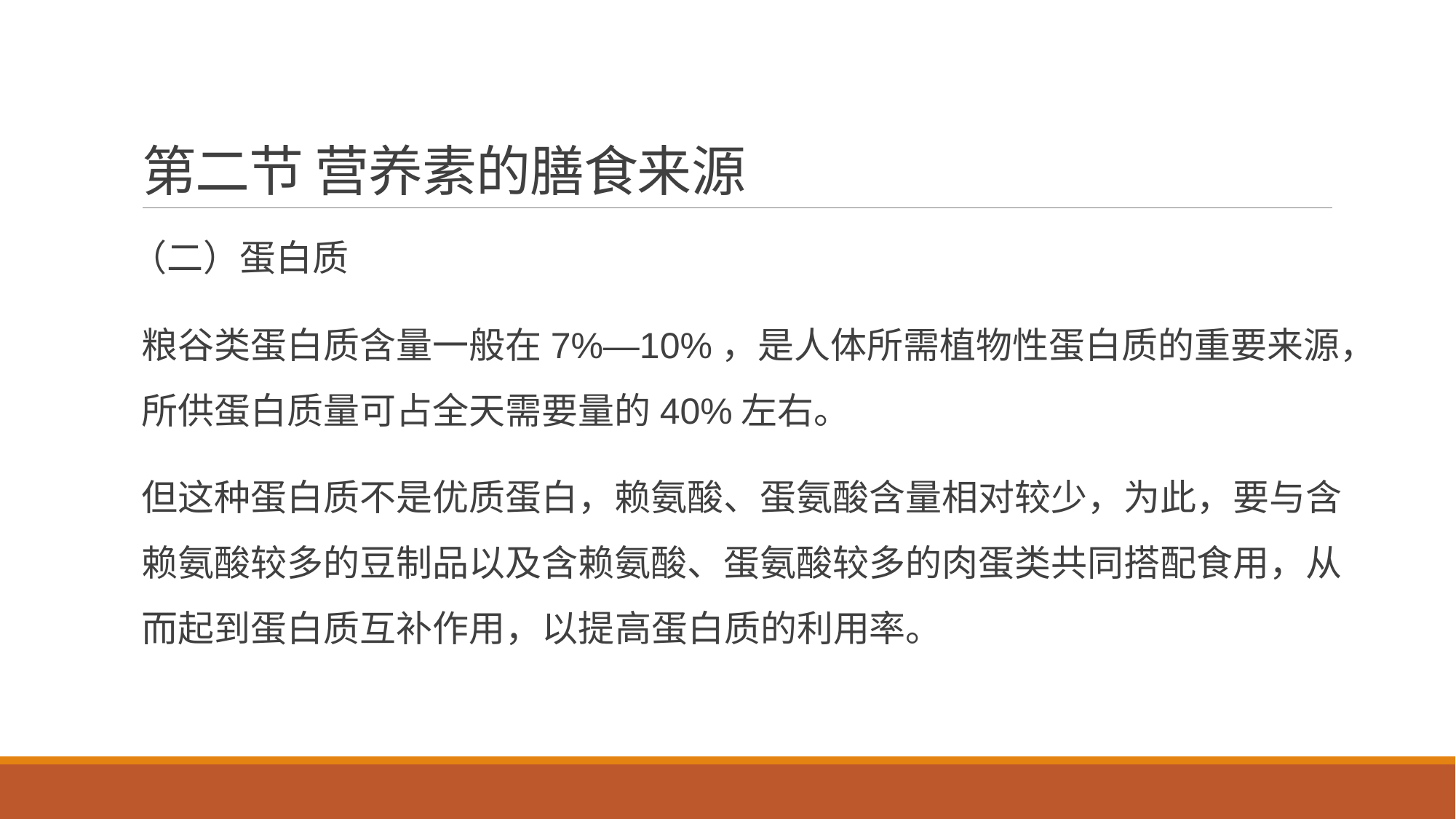

# 第二节 营养素的膳食来源
（二）蛋白质
粮谷类蛋白质含量一般在7%—10%，是人体所需植物性蛋白质的重要来源，所供蛋白质量可占全天需要量的40%左右。
但这种蛋白质不是优质蛋白，赖氨酸、蛋氨酸含量相对较少，为此，要与含赖氨酸较多的豆制品以及含赖氨酸、蛋氨酸较多的肉蛋类共同搭配食用，从而起到蛋白质互补作用，以提高蛋白质的利用率。